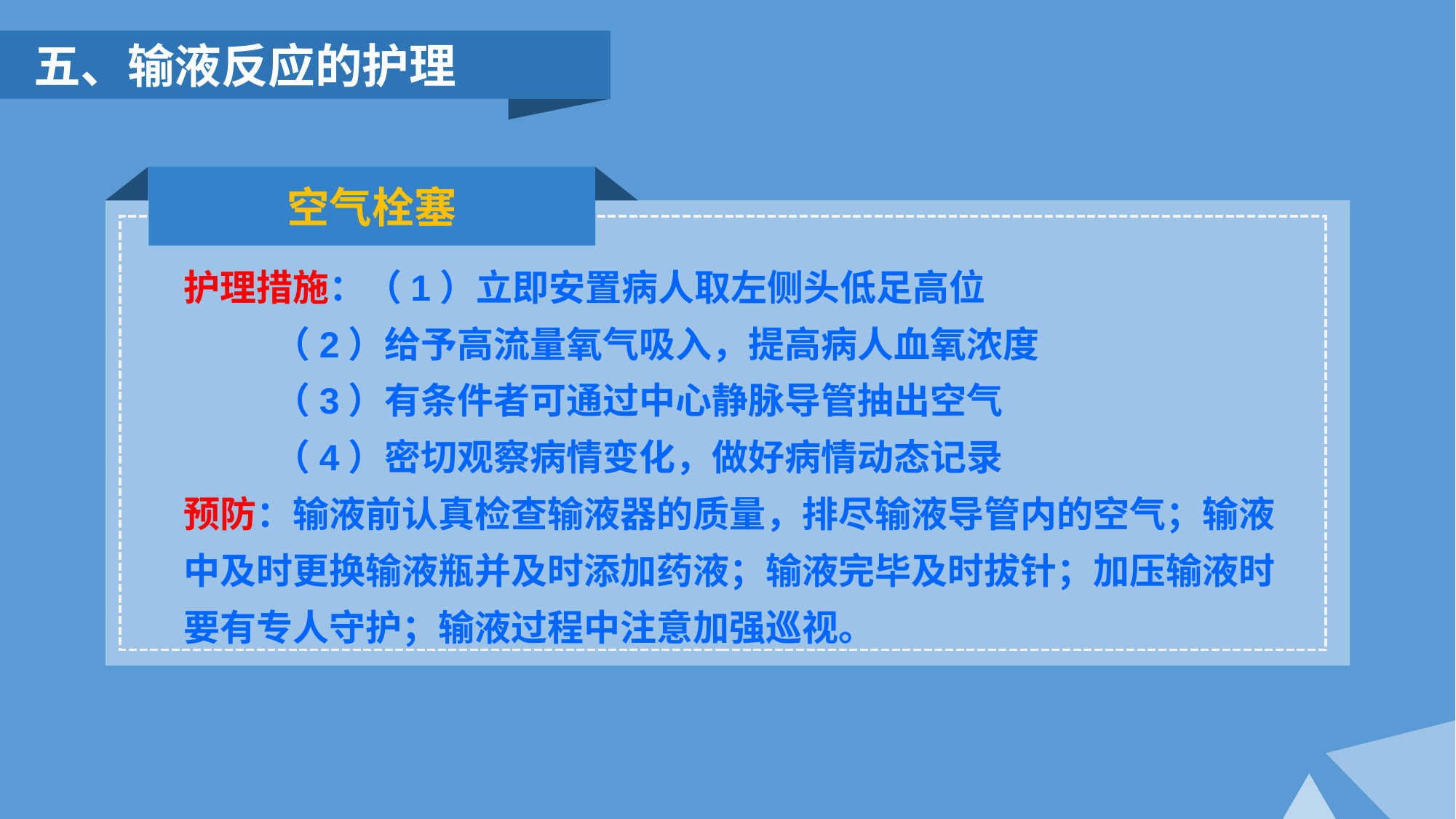

五、输液反应的护理

空气栓塞

护理措施：（1）立即安置病人取左侧头低足高位
          （2）给予高流量氧气吸入，提高病人血氧浓度
          （3）有条件者可通过中心静脉导管抽出空气
          （4）密切观察病情变化，做好病情动态记录
预防：输液前认真检查输液器的质量，排尽输液导管内的空气；输液中及时更换输液瓶并及时添加药液；输液完毕及时拔针；加压输液时要有专人守护；输液过程中注意加强巡视。